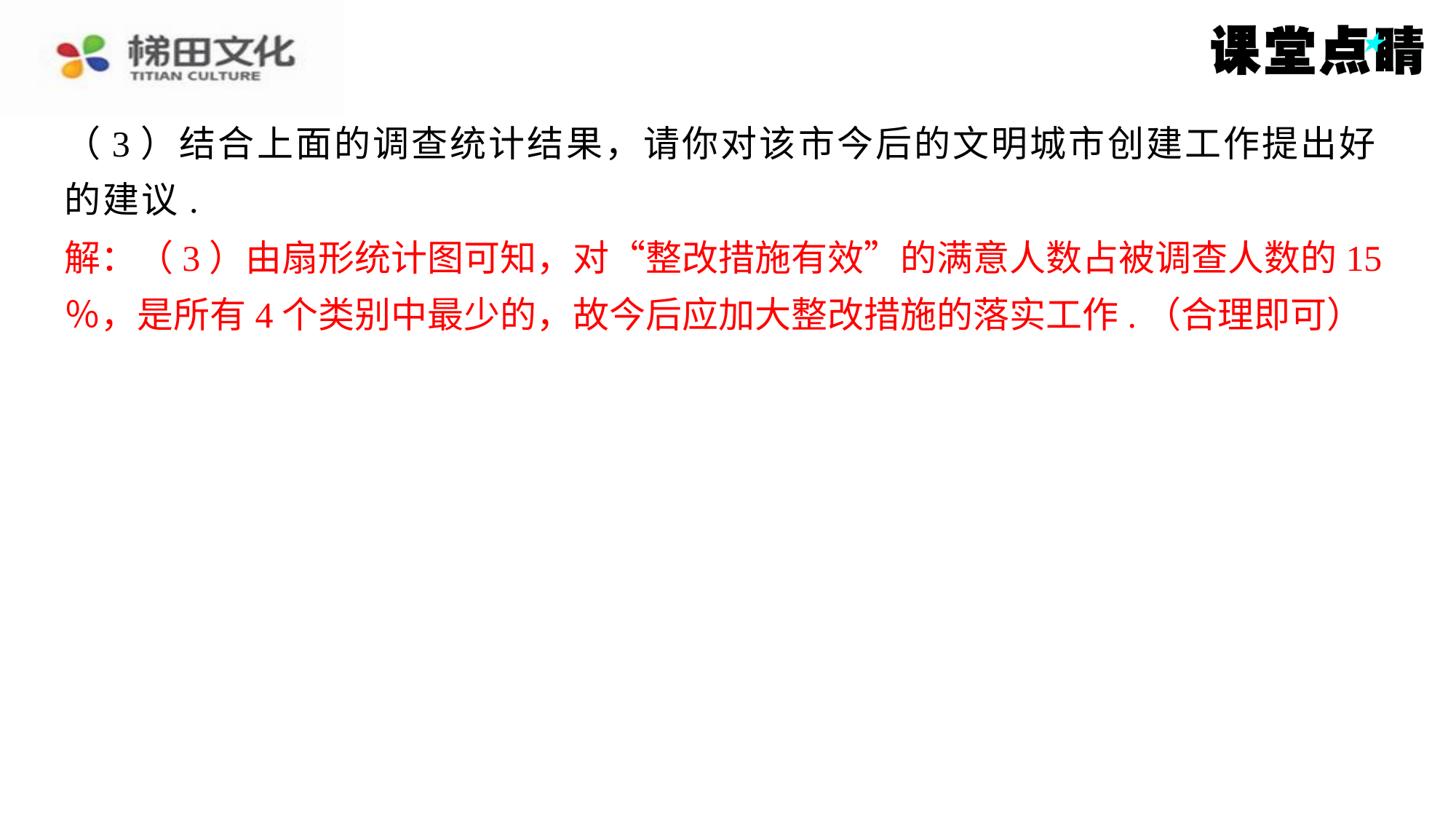

（3）结合上面的调查统计结果，请你对该市今后的文明城市创建工作提出好
的建议.
解：（3）由扇形统计图可知，对“整改措施有效”的满意人数占被调查人数的15
解：（3）由扇形统计图可知，对“整改措施有效”的满意人数占被调查人数的15
％，是所有4个类别中最少的，故今后应加大整改措施的落实工作.（合理即可）
％，是所有4个类别中最少的，故今后应加大整改措施的落实工作.（合理即可）